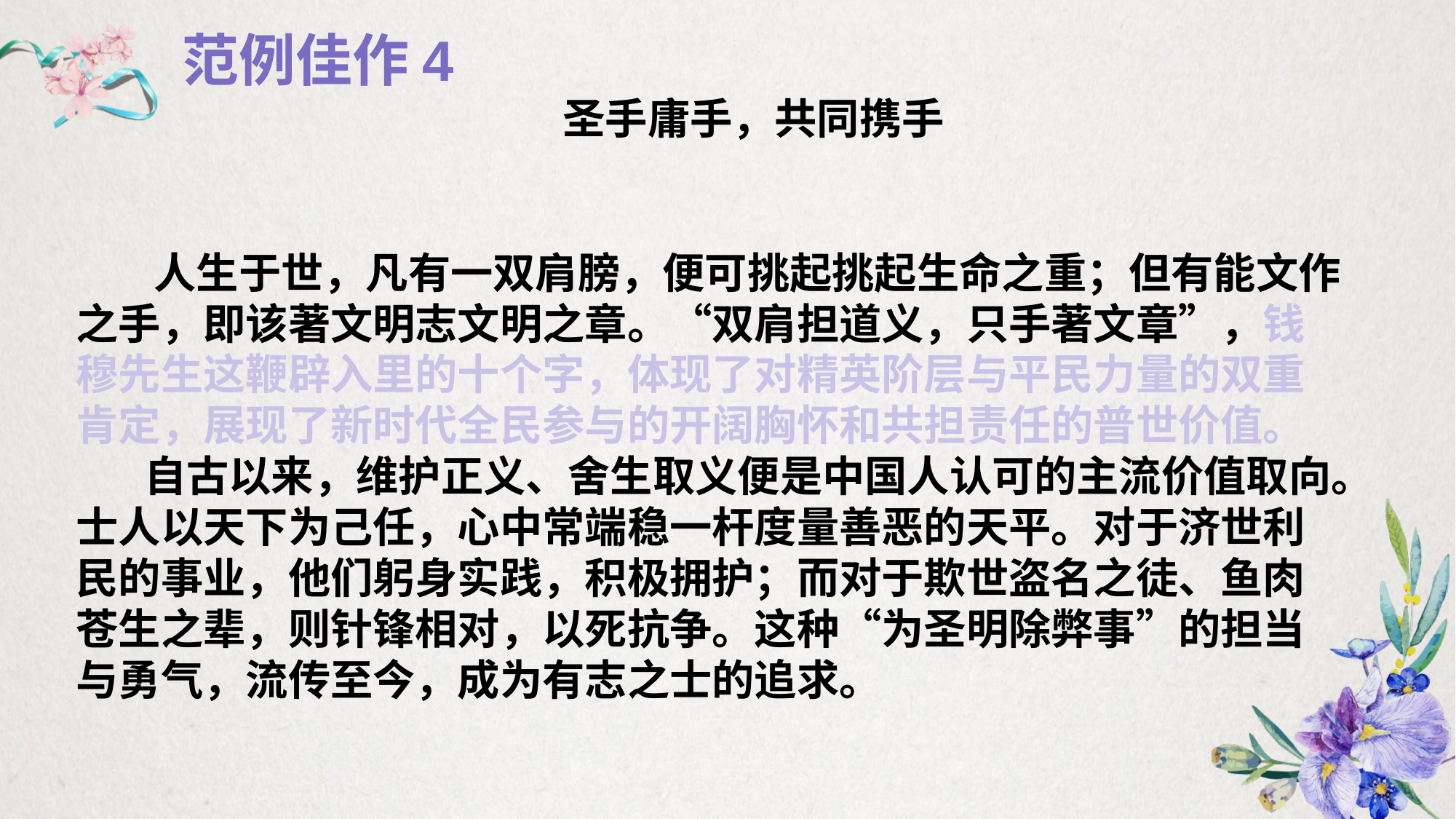

范例佳作4
       圣手庸手，共同携手

       人生于世，凡有一双肩膀，便可挑起挑起生命之重；但有能文作之手，即该著文明志文明之章。“双肩担道义，只手著文章”，钱穆先生这鞭辟入里的十个字，体现了对精英阶层与平民力量的双重肯定，展现了新时代全民参与的开阔胸怀和共担责任的普世价值。
      自古以来，维护正义、舍生取义便是中国人认可的主流价值取向。士人以天下为己任，心中常端稳一杆度量善恶的天平。对于济世利民的事业，他们躬身实践，积极拥护；而对于欺世盗名之徒、鱼肉苍生之辈，则针锋相对，以死抗争。这种“为圣明除弊事”的担当与勇气，流传至今，成为有志之士的追求。